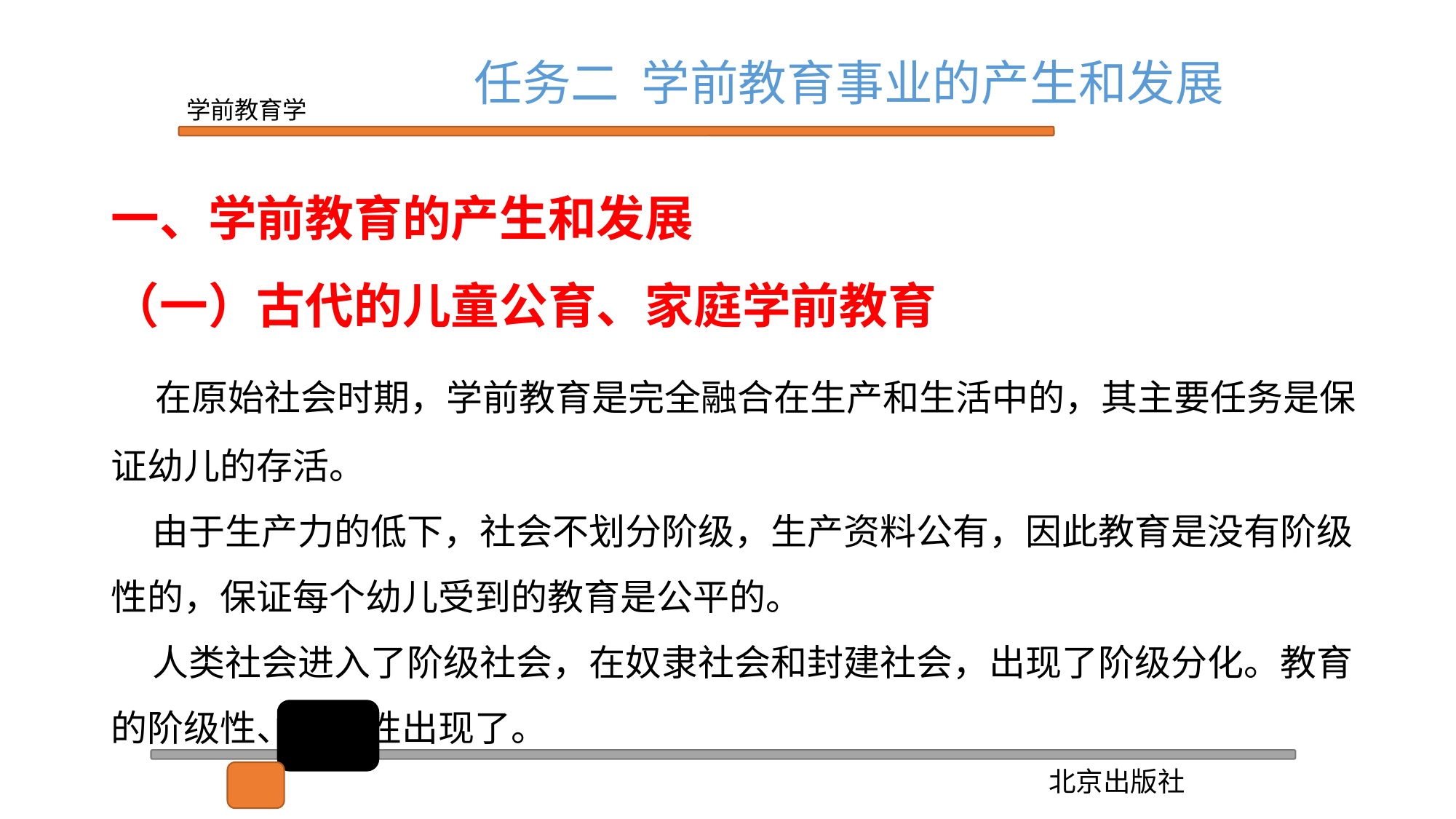

任务二  学前教育事业的产生和发展
一、学前教育的产生和发展
（一）古代的儿童公育、家庭学前教育
   在原始社会时期，学前教育是完全融合在生产和生活中的，其主要任务是保证幼儿的存活。
    由于生产力的低下，社会不划分阶级，生产资料公有，因此教育是没有阶级性的，保证每个幼儿受到的教育是公平的。
    人类社会进入了阶级社会，在奴隶社会和封建社会，出现了阶级分化。教育的阶级性、等级性出现了。